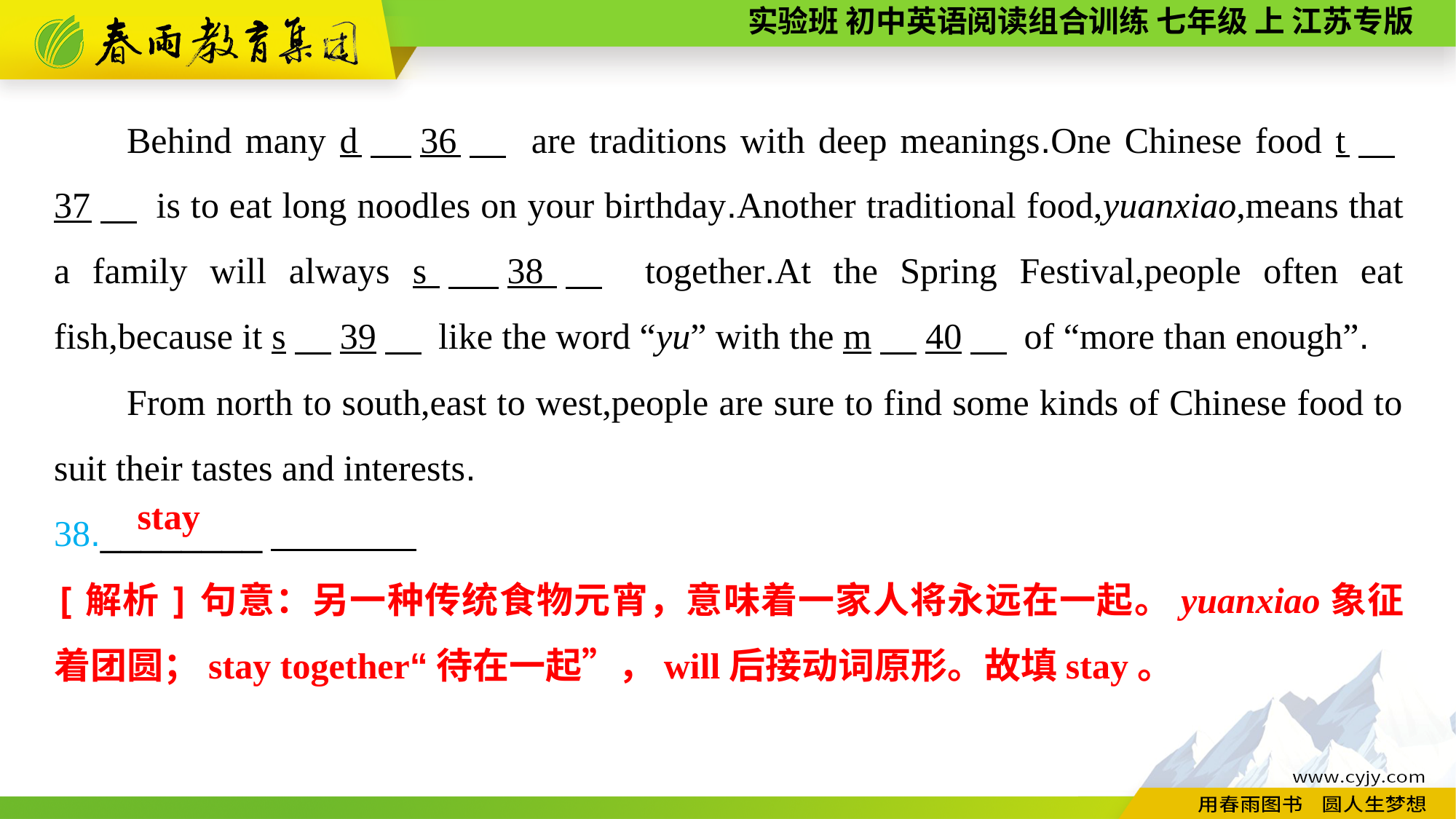

Behind many d　36　 are traditions with deep meanings.One Chinese food t　37　 is to eat long noodles on your birthday.Another traditional food,yuanxiao,means that a family will always s　38　 together.At the Spring Festival,people often eat fish,because it s　39　 like the word “yu” with the m　40　 of “more than enough”.
From north to south,east to west,people are sure to find some kinds of Chinese food to suit their tastes and interests.
38.________
stay
[解析]句意：另一种传统食物元宵，意味着一家人将永远在一起。yuanxiao象征着团圆；stay together“待在一起”，will后接动词原形。故填stay。